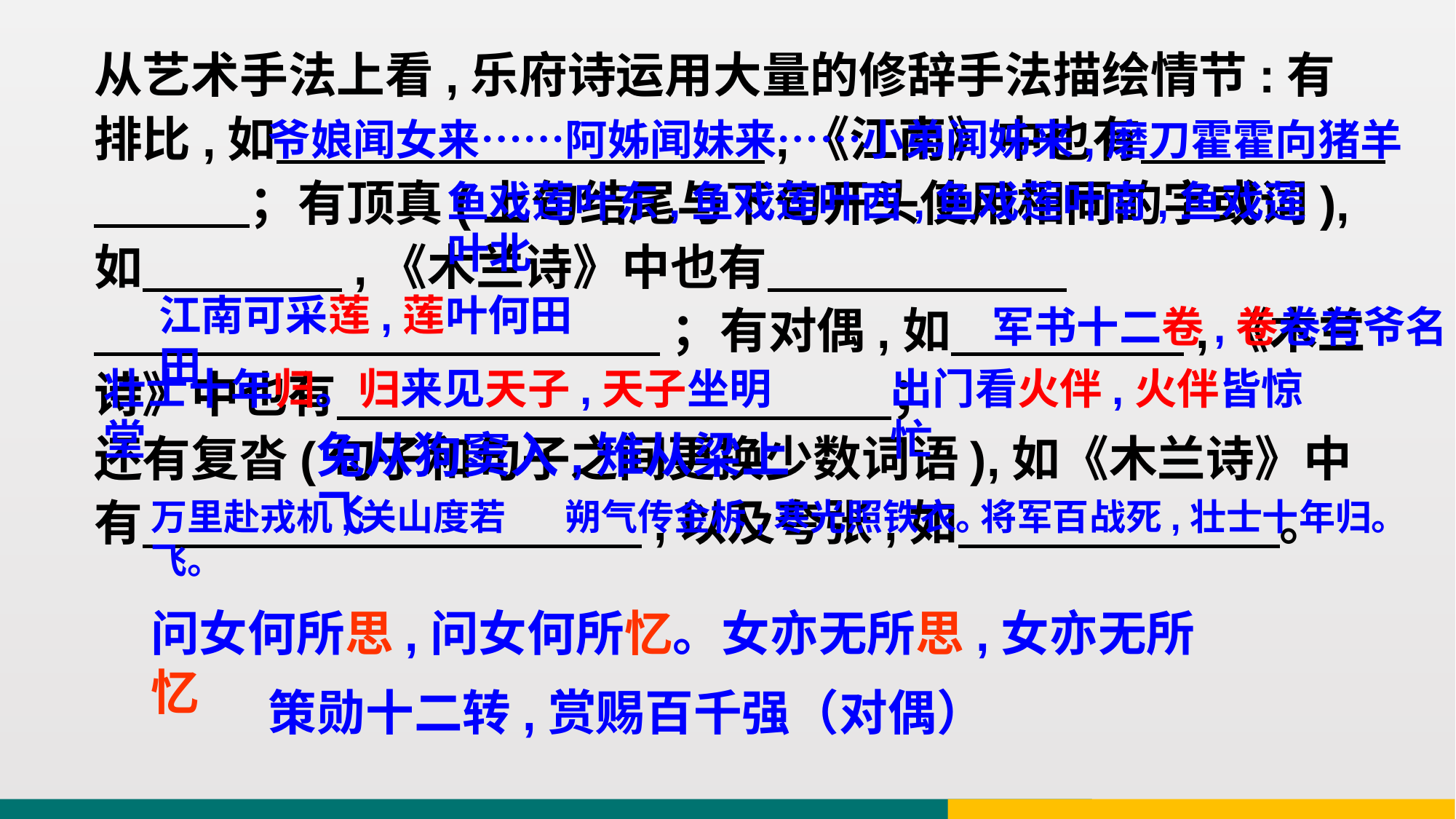

从艺术手法上看,乐府诗运用大量的修辞手法描绘情节:有   排比,如                                            ,《江南》中也有                                     ；有顶真(上句结尾与下句开头使用相同的字或词),如                  ,《木兰诗》中也有
                                                   ；有对偶,如                     ,《木兰诗》中也有                                                  ；
还有复沓(句子和句子之间更换少数词语),如《木兰诗》中有                                             ,以及夸张,如                             。
爷娘闻女来……阿姊闻妹来……小弟闻姊来,磨刀霍霍向猪羊
鱼戏莲叶东,鱼戏莲叶西,鱼戏莲叶南,鱼戏莲叶北
江南可采莲,莲叶何田田
军书十二卷,卷卷有爷名
壮士十年归。归来见天子,天子坐明堂
出门看火伴,火伴皆惊忙
兔从狗窦入,雉从梁上飞
万里赴戎机,关山度若飞。
朔气传金柝,寒光照铁衣。
将军百战死,壮士十年归。
问女何所思,问女何所忆。女亦无所思,女亦无所忆
策勋十二转,赏赐百千强（对偶）